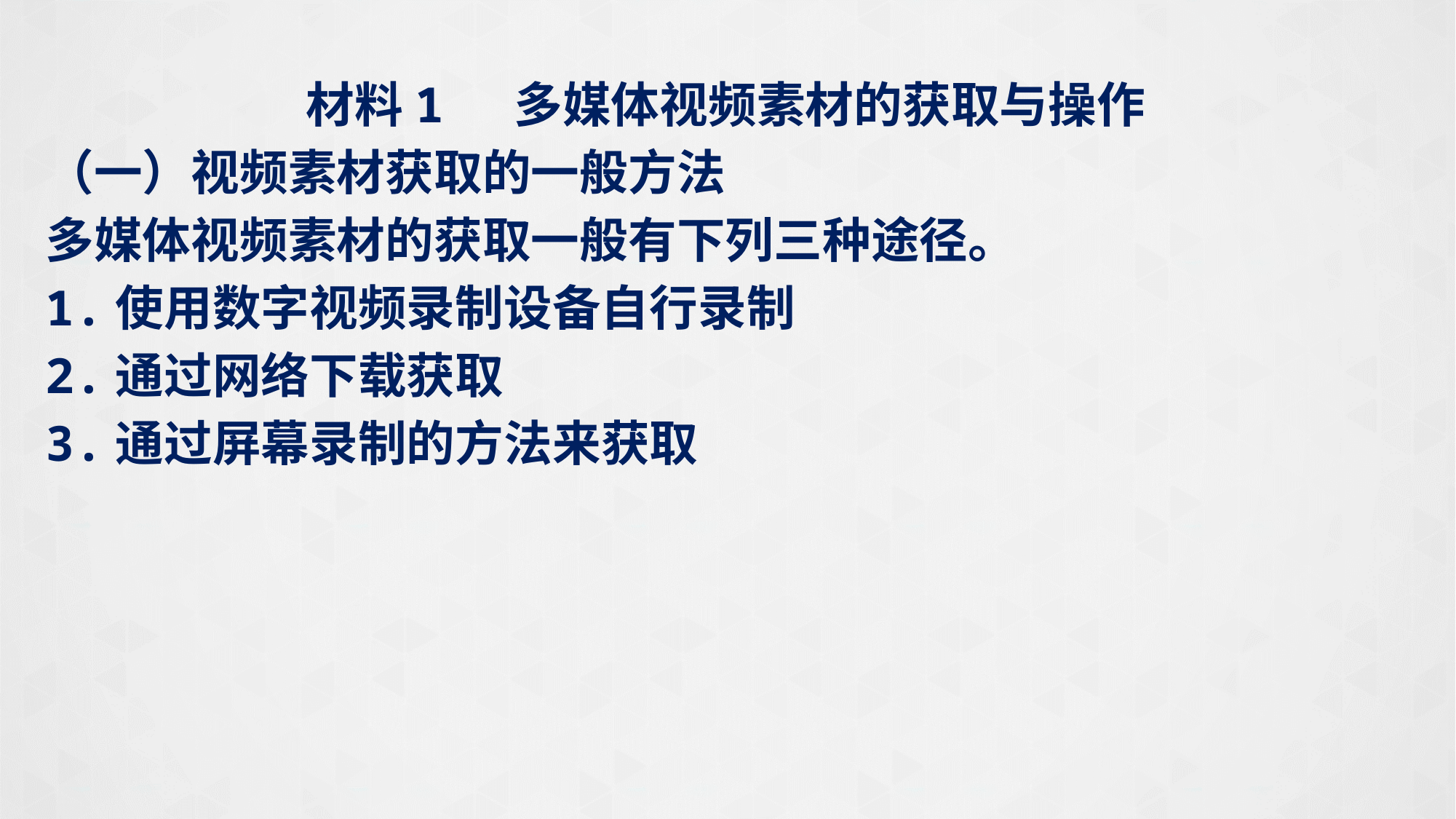

材料1  多媒体视频素材的获取与操作
（一）视频素材获取的一般方法
多媒体视频素材的获取一般有下列三种途径。
1.使用数字视频录制设备自行录制
2.通过网络下载获取
3.通过屏幕录制的方法来获取